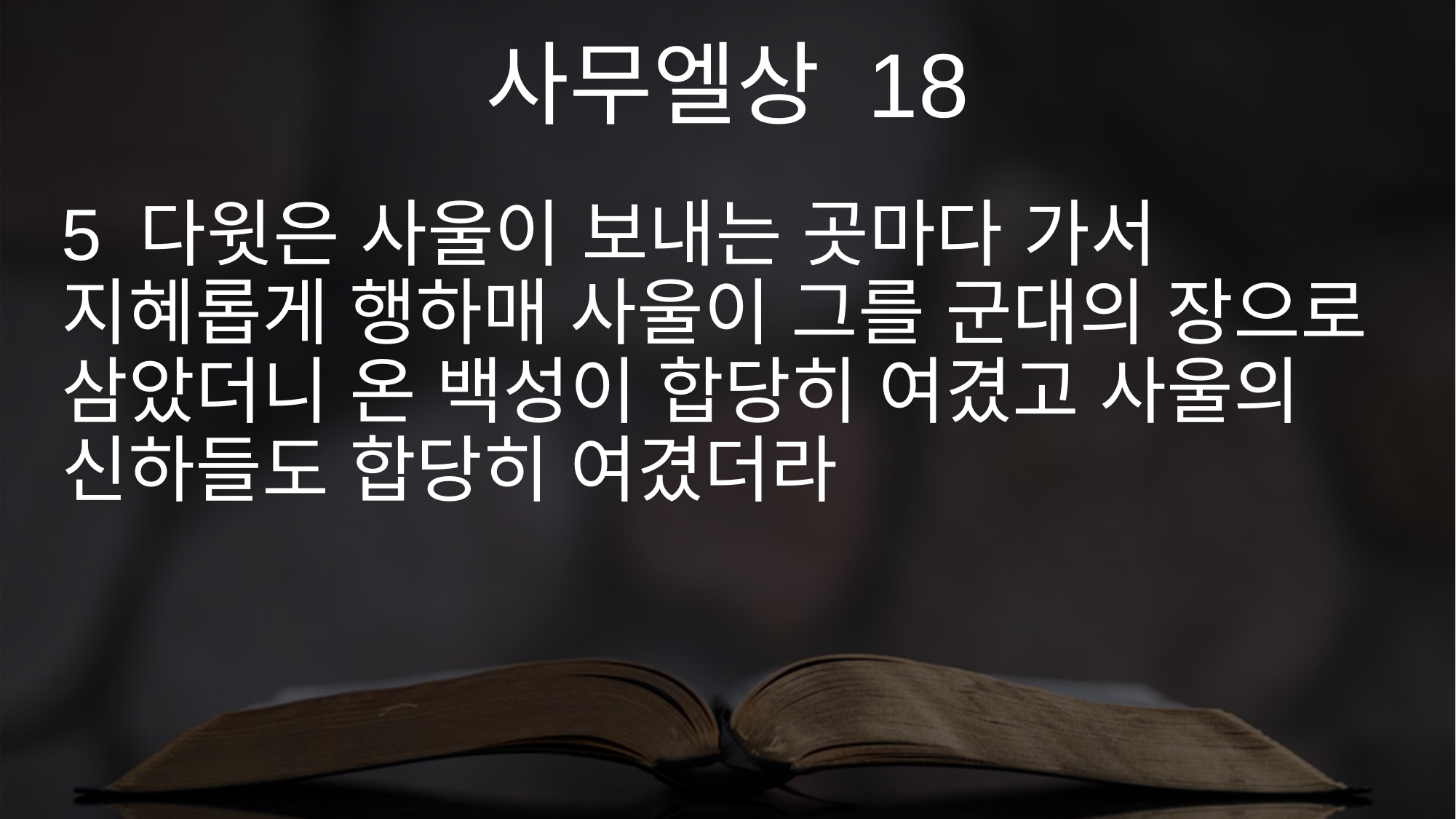

사무엘상 18
5 다윗은 사울이 보내는 곳마다 가서 지혜롭게 행하매 사울이 그를 군대의 장으로 삼았더니 온 백성이 합당히 여겼고 사울의 신하들도 합당히 여겼더라